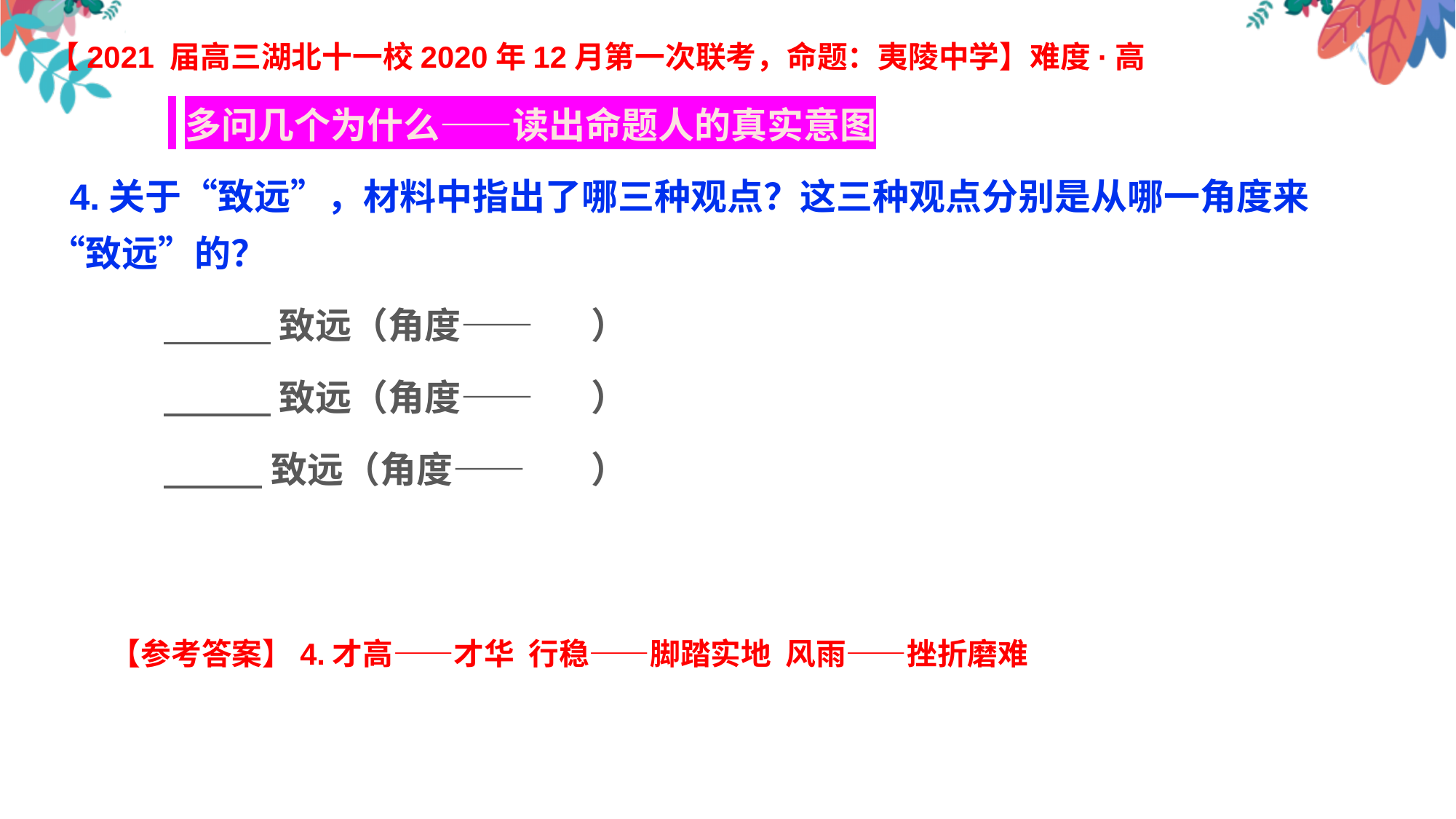

【2021 届高三湖北十一校2020年12月第一次联考，命题：夷陵中学】难度·高
                  多问几个为什么——读出命题人的真实意图
  4.关于“致远”，材料中指出了哪三种观点？这三种观点分别是从哪一角度来“致远”的？
                           致远（角度——       ）
                           致远（角度——       ）
                          致远（角度——        ）
   【参考答案】4.才高——才华  行稳——脚踏实地  风雨——挫折磨难